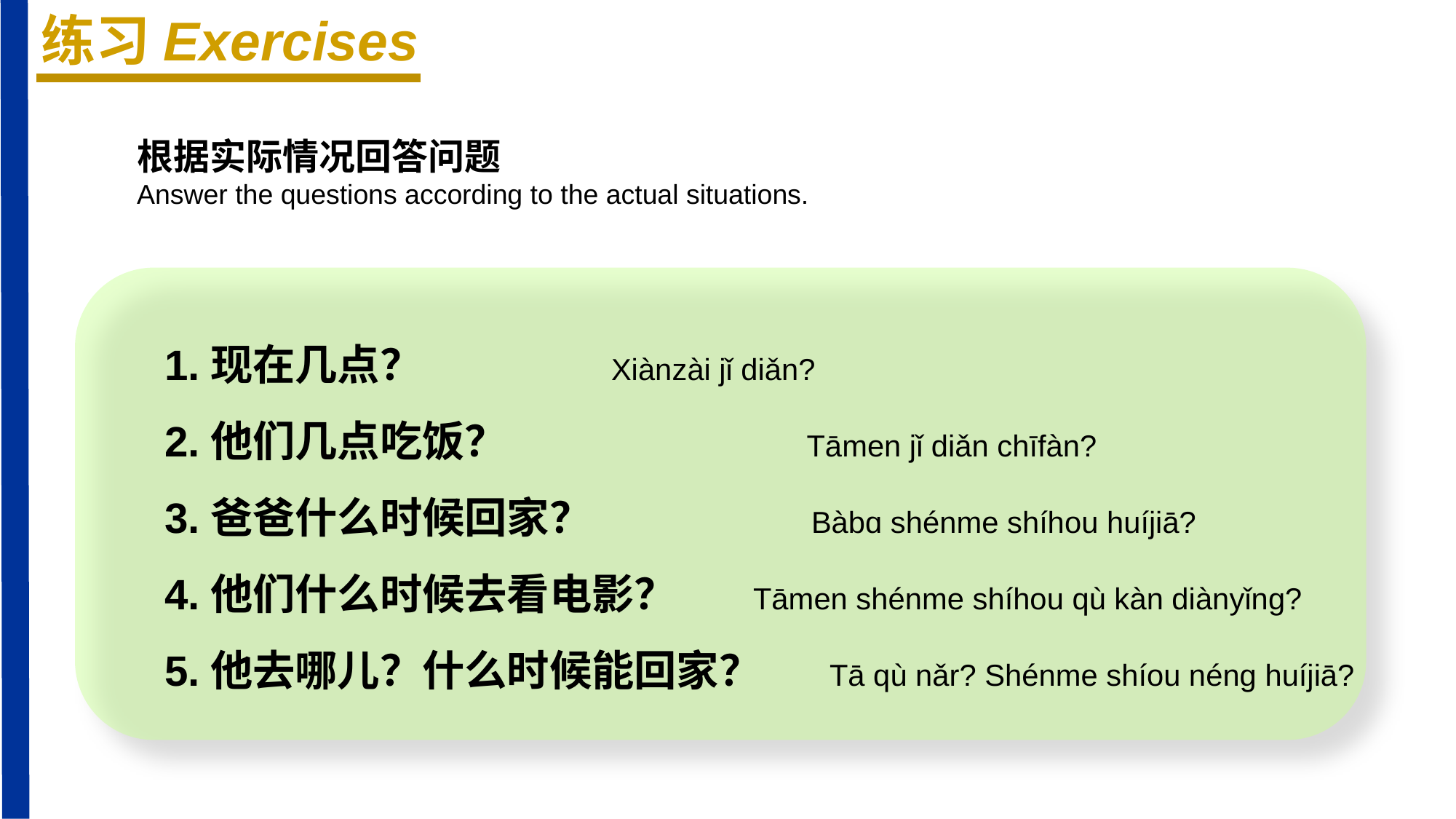

练习Exercises
根据实际情况回答问题
Answer the questions according to the actual situations.

1.现在几点？                      Xiànzài jǐ diǎn?
2.他们几点吃饭？                              Tāmen jǐ diǎn chīfàn?
3.爸爸什么时候回家？                      Bàbɑ shénme shíhou huíjiā?
4.他们什么时候去看电影？       Tāmen shénme shíhou qù kàn diànyǐnɡ?
5.他去哪儿？什么时候能回家？      Tā qù nǎr? Shénme shíou nénɡ huíjiā?